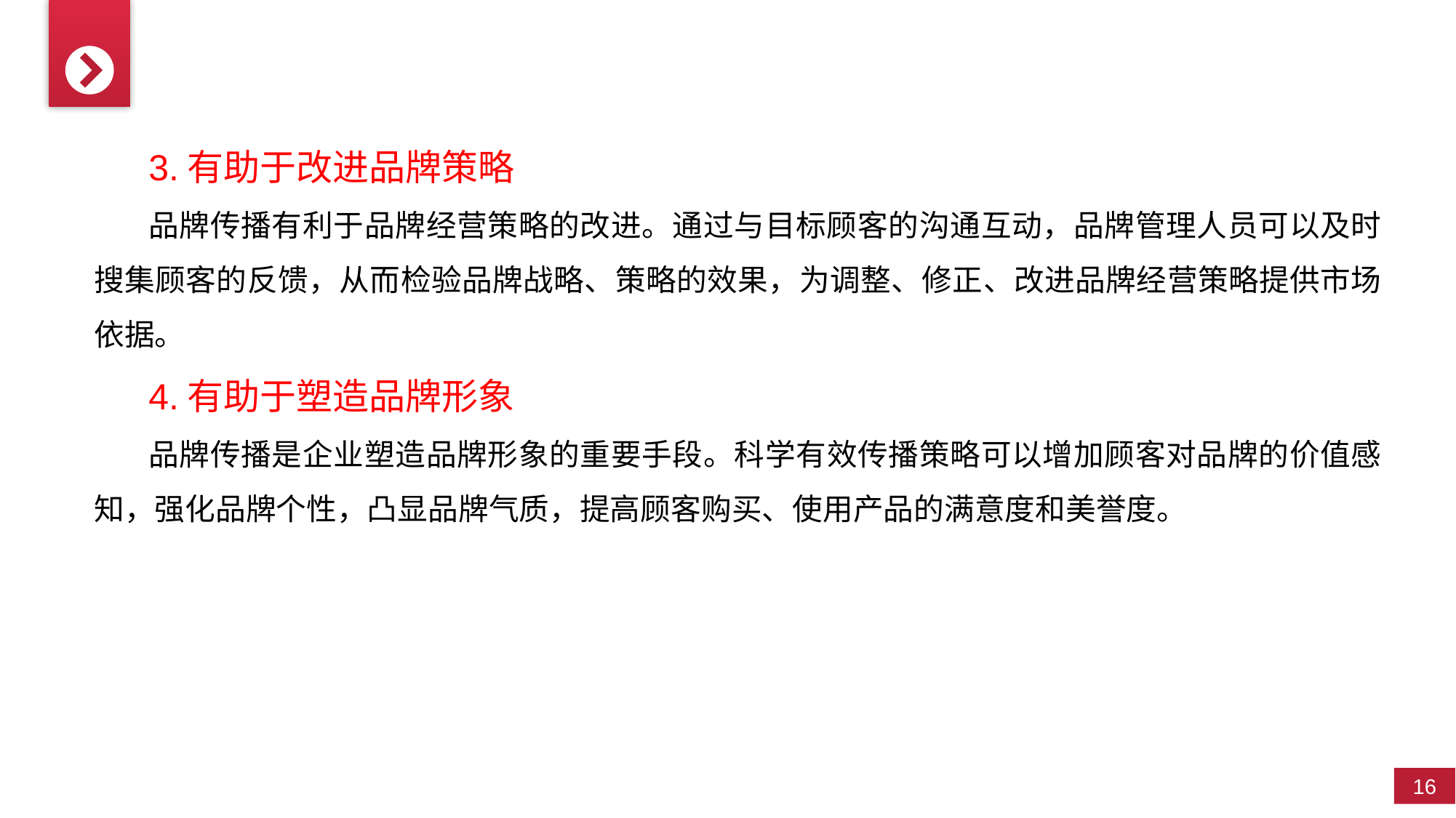

3.有助于改进品牌策略
品牌传播有利于品牌经营策略的改进。通过与目标顾客的沟通互动，品牌管理人员可以及时搜集顾客的反馈，从而检验品牌战略、策略的效果，为调整、修正、改进品牌经营策略提供市场依据。
4.有助于塑造品牌形象
品牌传播是企业塑造品牌形象的重要手段。科学有效传播策略可以增加顾客对品牌的价值感知，强化品牌个性，凸显品牌气质，提高顾客购买、使用产品的满意度和美誉度。